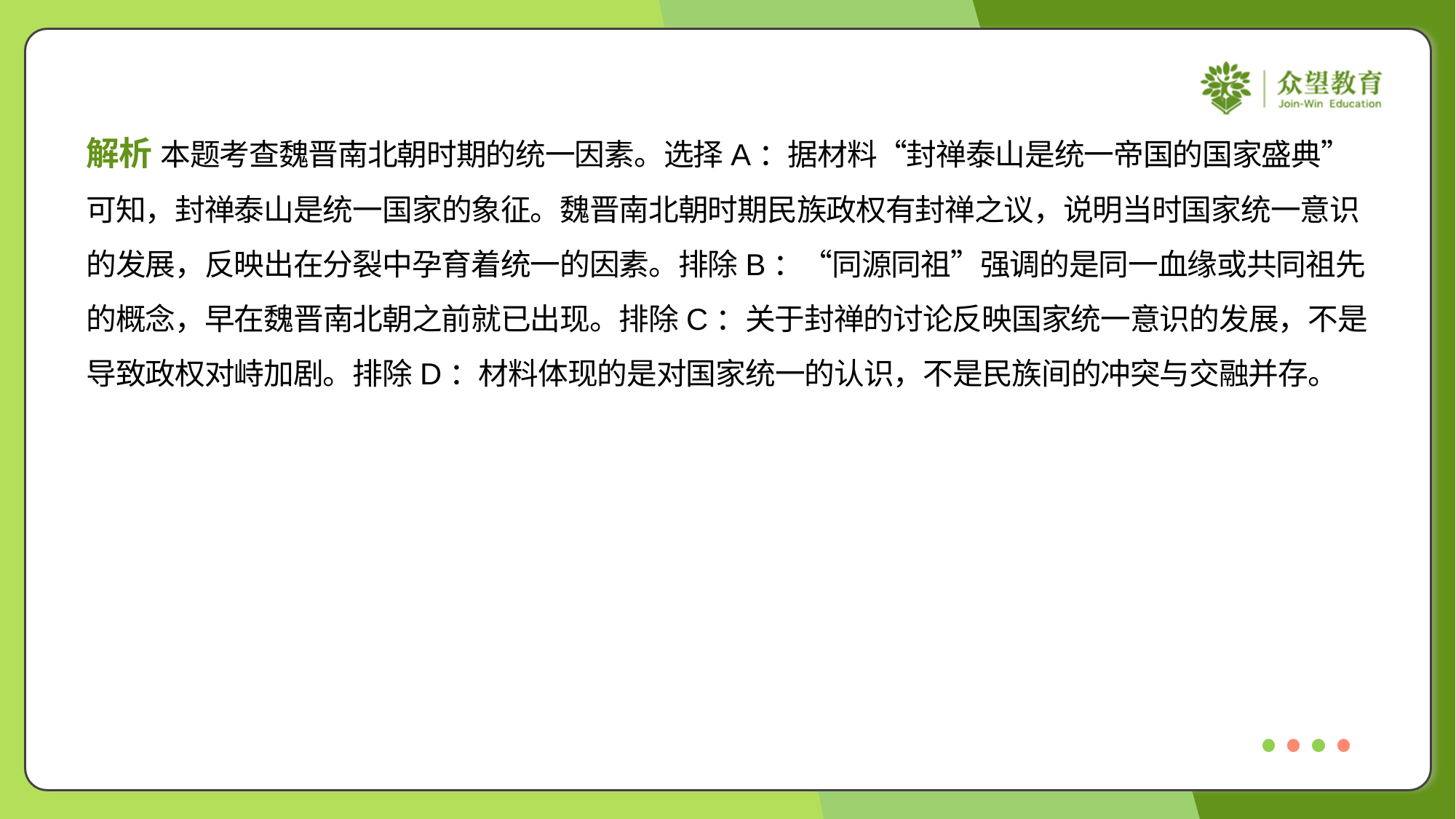

解析 本题考查魏晋南北朝时期的统一因素。选择A：据材料“封禅泰山是统一帝国的国家盛典”
可知，封禅泰山是统一国家的象征。魏晋南北朝时期民族政权有封禅之议，说明当时国家统一意识
的发展，反映出在分裂中孕育着统一的因素。排除B：“同源同祖”强调的是同一血缘或共同祖先
的概念，早在魏晋南北朝之前就已出现。排除C：关于封禅的讨论反映国家统一意识的发展，不是
导致政权对峙加剧。排除D：材料体现的是对国家统一的认识，不是民族间的冲突与交融并存。